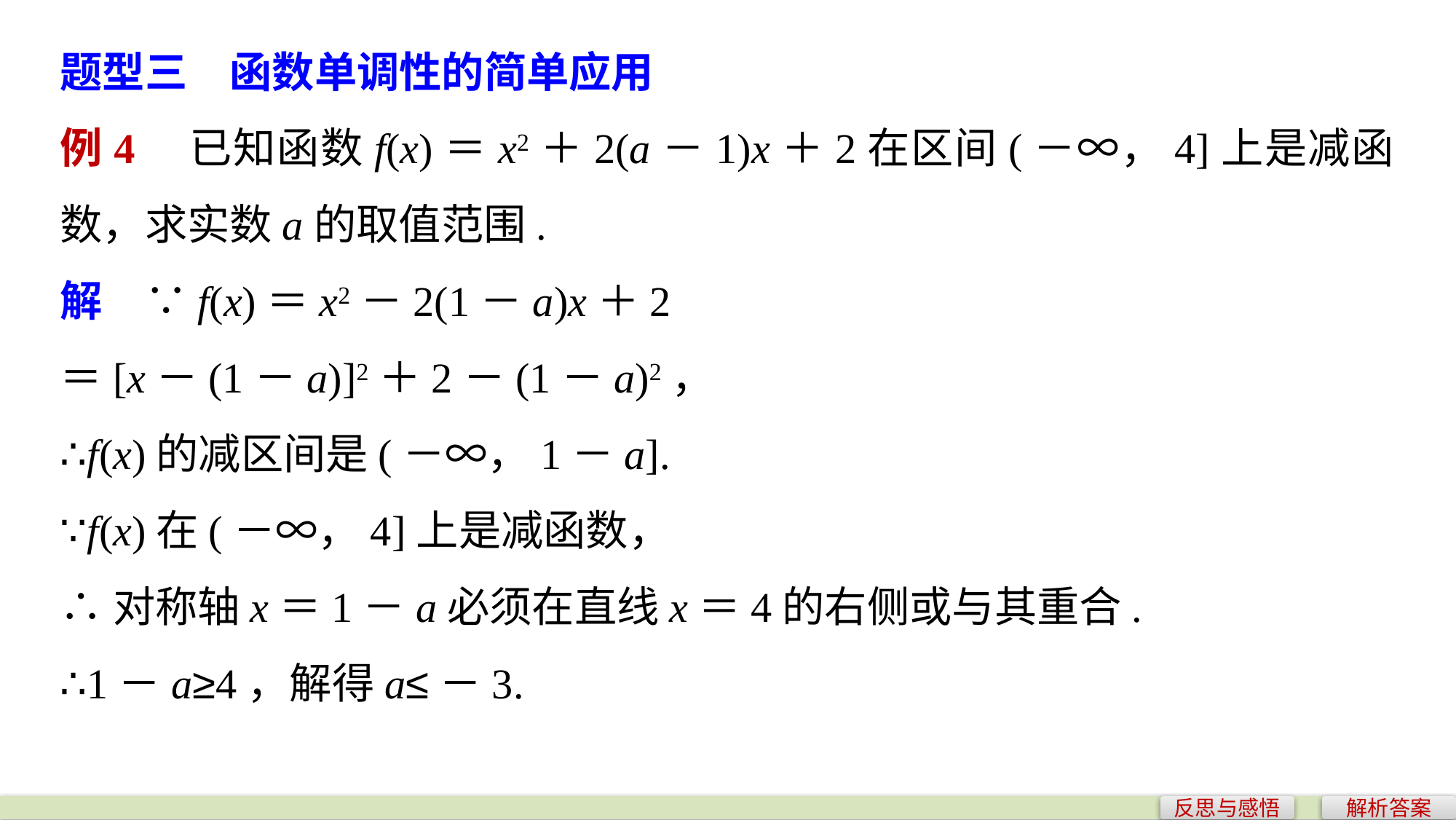

题型三　函数单调性的简单应用
例4　已知函数f(x)＝x2＋2(a－1)x＋2在区间(－∞，4]上是减函数，求实数a的取值范围.
解　∵f(x)＝x2－2(1－a)x＋2
＝[x－(1－a)]2＋2－(1－a)2，
∴f(x)的减区间是(－∞，1－a].
∵f(x)在(－∞，4]上是减函数，
∴对称轴x＝1－a必须在直线x＝4的右侧或与其重合.
∴1－a≥4，解得a≤－3.
反思与感悟
解析答案